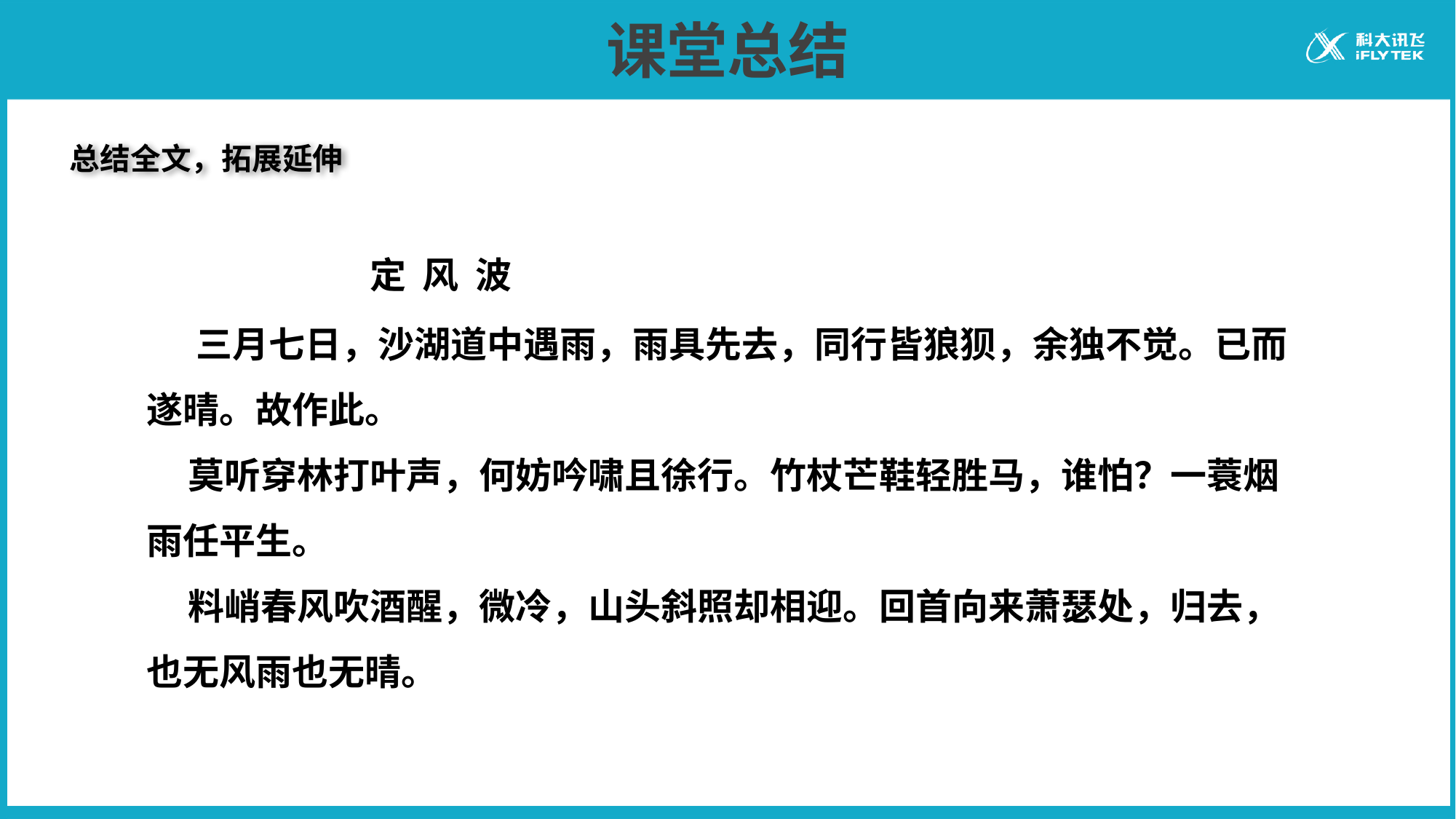

# 课堂总结
总结全文，拓展延伸
                 定  风  波
     三月七日，沙湖道中遇雨，雨具先去，同行皆狼狈，余独不觉。已而遂晴。故作此。
    莫听穿林打叶声，何妨吟啸且徐行。竹杖芒鞋轻胜马，谁怕？一蓑烟雨任平生。
    料峭春风吹酒醒，微冷，山头斜照却相迎。回首向来萧瑟处，归去，也无风雨也无晴。